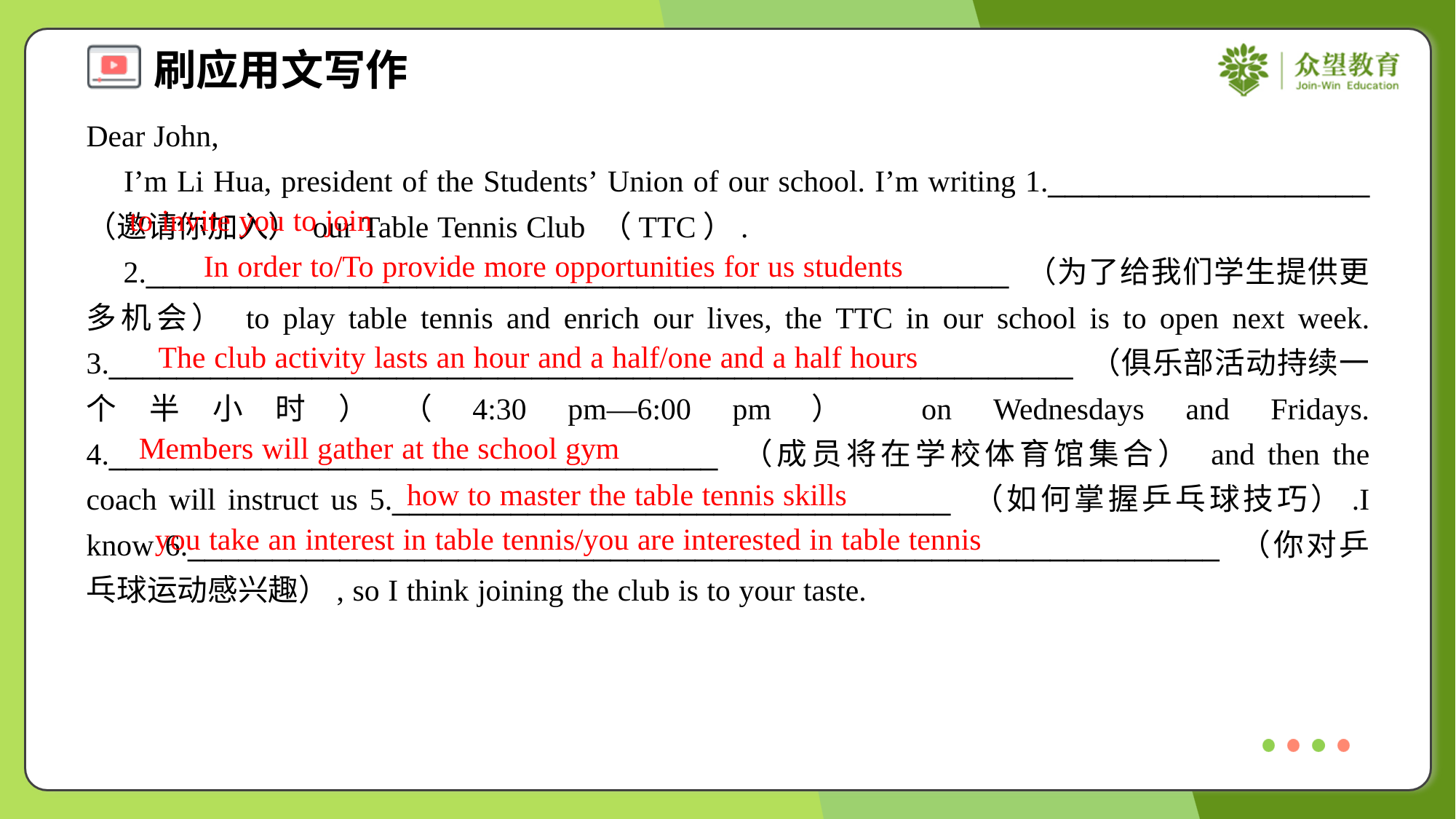

Dear John,
    I’m Li Hua, president of the Students’ Union of our school. I’m writing 1.___________________ （邀请你加入） our Table Tennis Club （TTC）.
    2.___________________________________________________ （为了给我们学生提供更多机会） to play table tennis and enrich our lives, the TTC in our school is to open next week. 3._________________________________________________________ （俱乐部活动持续一个半小时）（4:30 pm—6:00 pm） on Wednesdays and Fridays. 4.____________________________________ （成员将在学校体育馆集合） and then the coach will instruct us 5._________________________________ （如何掌握乒乓球技巧）.I know 6._____________________________________________________________ （你对乒乓球运动感兴趣）, so I think joining the club is to your taste.
to invite you to join
In order to/To provide more opportunities for us students
The club activity lasts an hour and a half/one and a half hours
Members will gather at the school gym
how to master the table tennis skills
you take an interest in table tennis/you are interested in table tennis